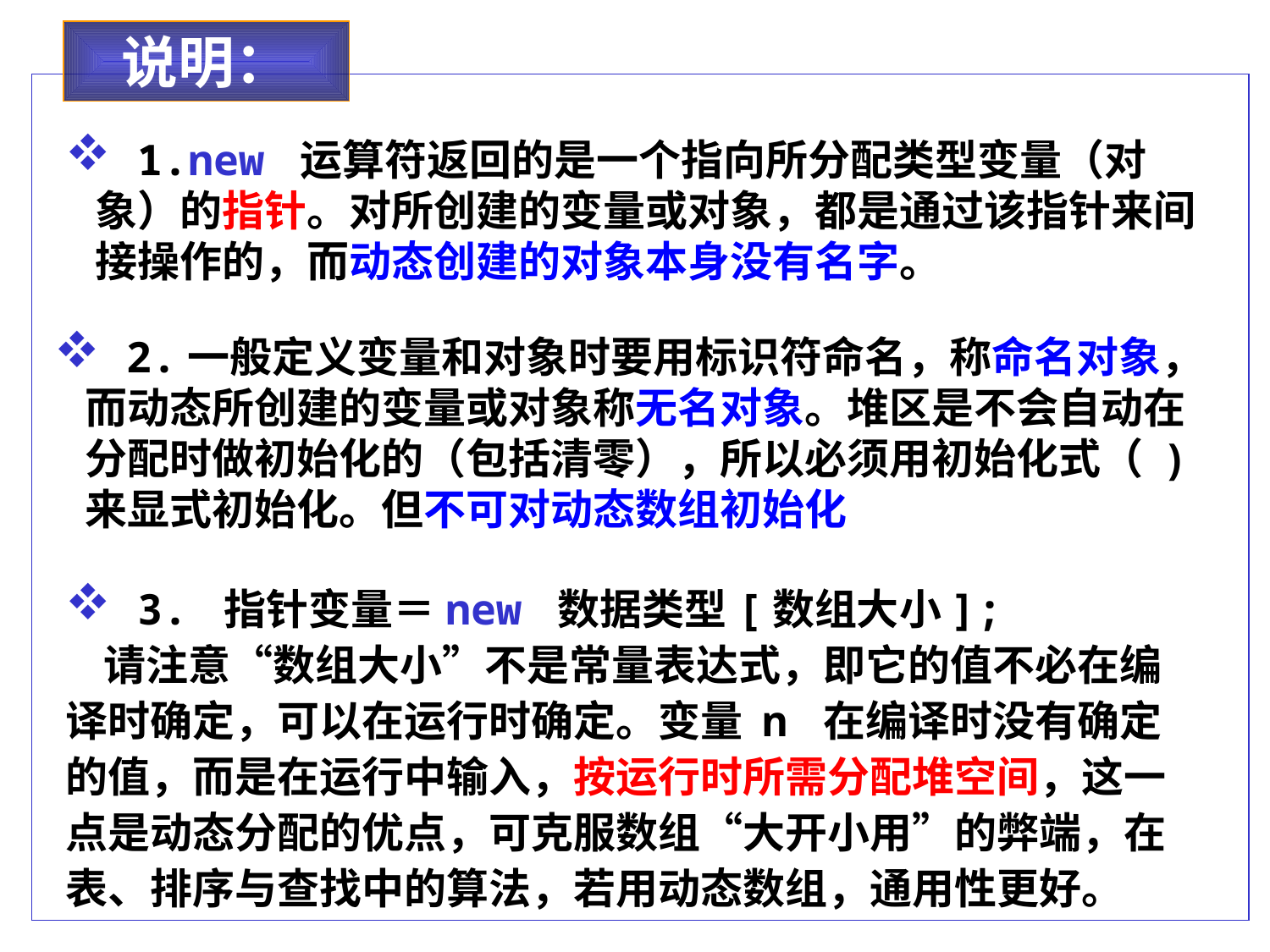

说明：

 1.new 运算符返回的是一个指向所分配类型变量（对象）的指针。对所创建的变量或对象，都是通过该指针来间接操作的，而动态创建的对象本身没有名字。
 2.一般定义变量和对象时要用标识符命名，称命名对象，而动态所创建的变量或对象称无名对象。堆区是不会自动在分配时做初始化的（包括清零），所以必须用初始化式（ )来显式初始化。但不可对动态数组初始化
 3. 指针变量＝new 数据类型[数组大小];
   请注意“数组大小”不是常量表达式，即它的值不必在编译时确定，可以在运行时确定。变量 n 在编译时没有确定的值，而是在运行中输入，按运行时所需分配堆空间，这一点是动态分配的优点，可克服数组“大开小用”的弊端，在表、排序与查找中的算法，若用动态数组，通用性更好。